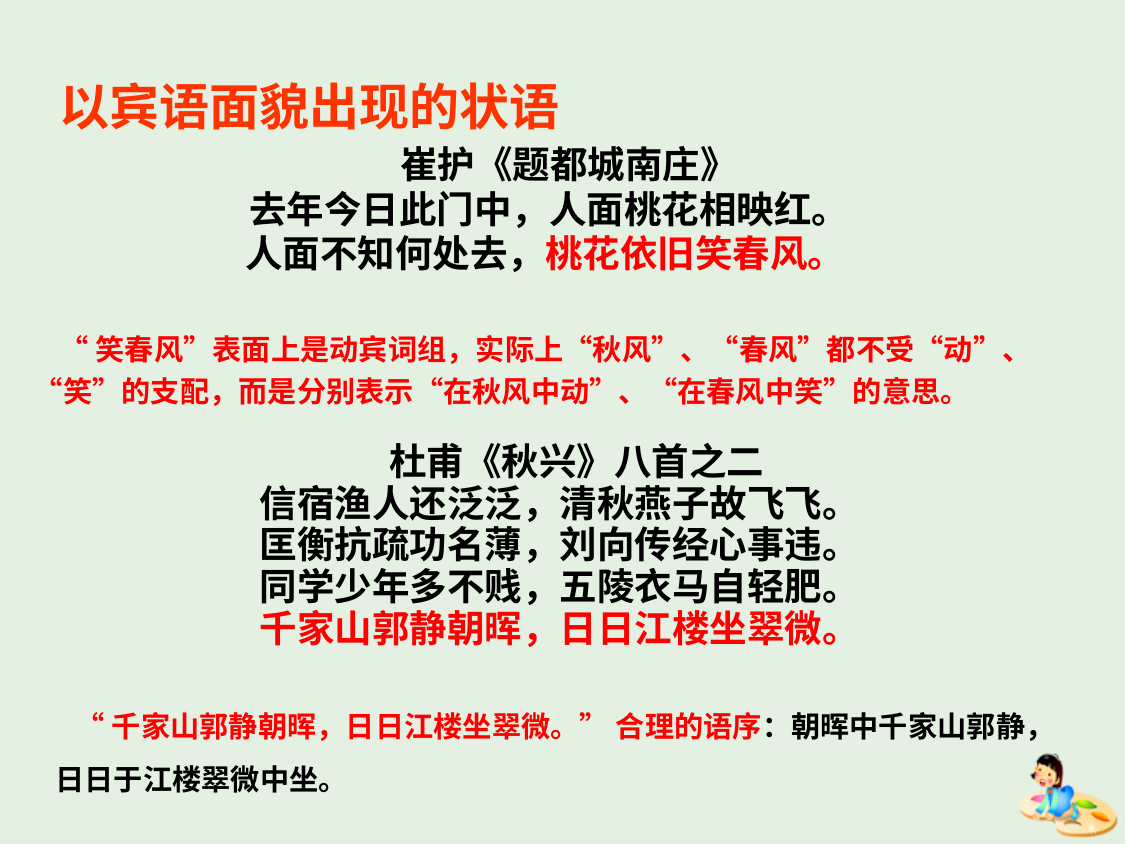

以宾语面貌出现的状语
    崔护《题都城南庄》
去年今日此门中，人面桃花相映红。
人面不知何处去，桃花依旧笑春风。

   “笑春风”表面上是动宾词组，实际上“秋风”、“春风”都不受“动”、“笑”的支配，而是分别表示“在秋风中动”、“在春风中笑”的意思。
    杜甫《秋兴》八首之二
信宿渔人还泛泛，清秋燕子故飞飞。
匡衡抗疏功名薄，刘向传经心事违。
同学少年多不贱，五陵衣马自轻肥。
千家山郭静朝晖，日日江楼坐翠微。

   “千家山郭静朝晖，日日江楼坐翠微。” 合理的语序：朝晖中千家山郭静，日日于江楼翠微中坐。